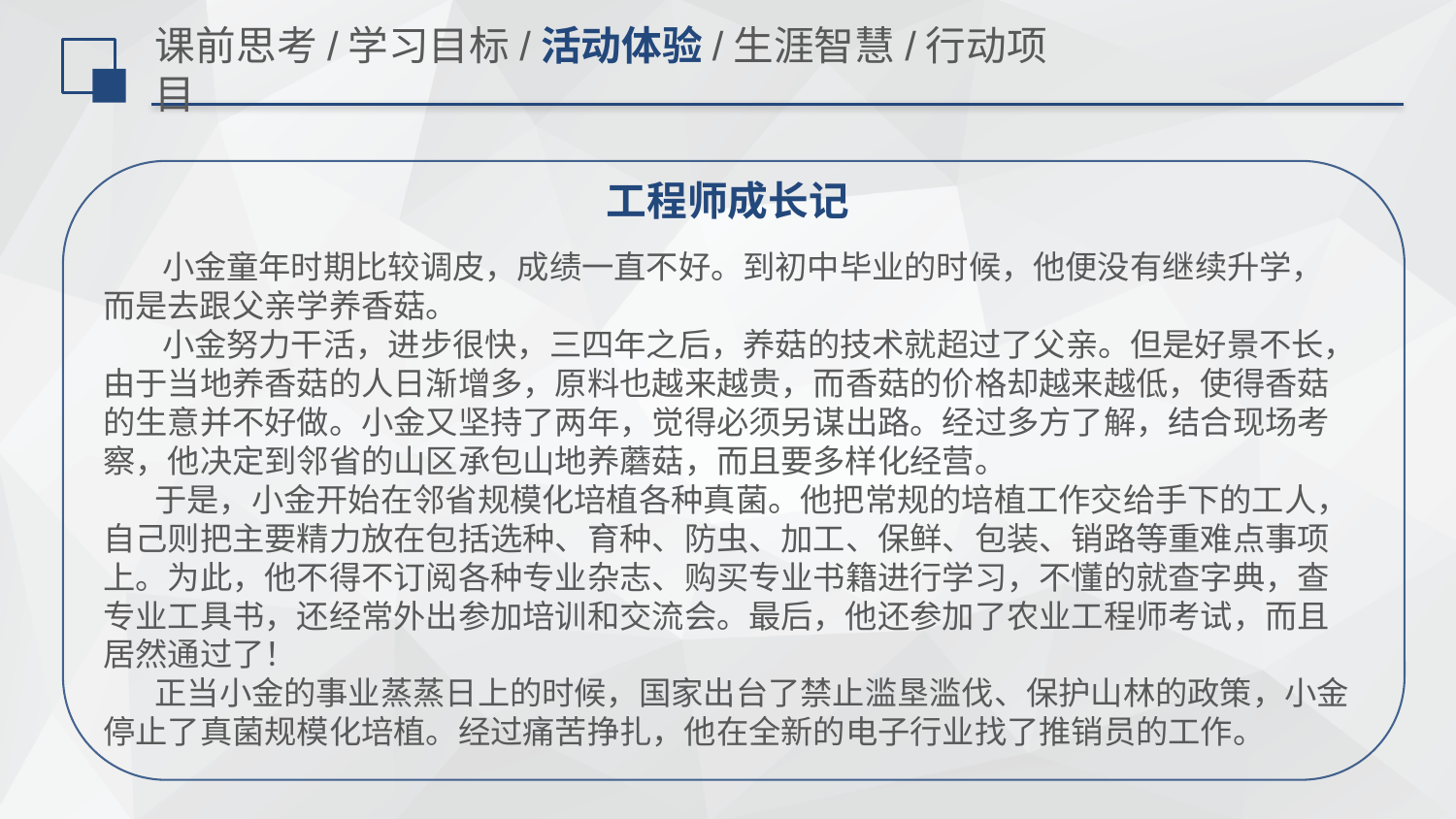

# 课前思考/学习目标/活动体验/生涯智慧/行动项目

工程师成长记
       小金童年时期比较调皮，成绩一直不好。到初中毕业的时候，他便没有继续升学，而是去跟父亲学养香菇。
       小金努力干活，进步很快，三四年之后，养菇的技术就超过了父亲。但是好景不长，由于当地养香菇的人日渐增多，原料也越来越贵，而香菇的价格却越来越低，使得香菇的生意并不好做。小金又坚持了两年，觉得必须另谋出路。经过多方了解，结合现场考察，他决定到邻省的山区承包山地养蘑菇，而且要多样化经营。
      于是，小金开始在邻省规模化培植各种真菌。他把常规的培植工作交给手下的工人，自己则把主要精力放在包括选种、育种、防虫、加工、保鲜、包装、销路等重难点事项上。为此，他不得不订阅各种专业杂志、购买专业书籍进行学习，不懂的就查字典，查专业工具书，还经常外出参加培训和交流会。最后，他还参加了农业工程师考试，而且居然通过了！
      正当小金的事业蒸蒸日上的时候，国家出台了禁止滥垦滥伐、保护山林的政策，小金停止了真菌规模化培植。经过痛苦挣扎，他在全新的电子行业找了推销员的工作。